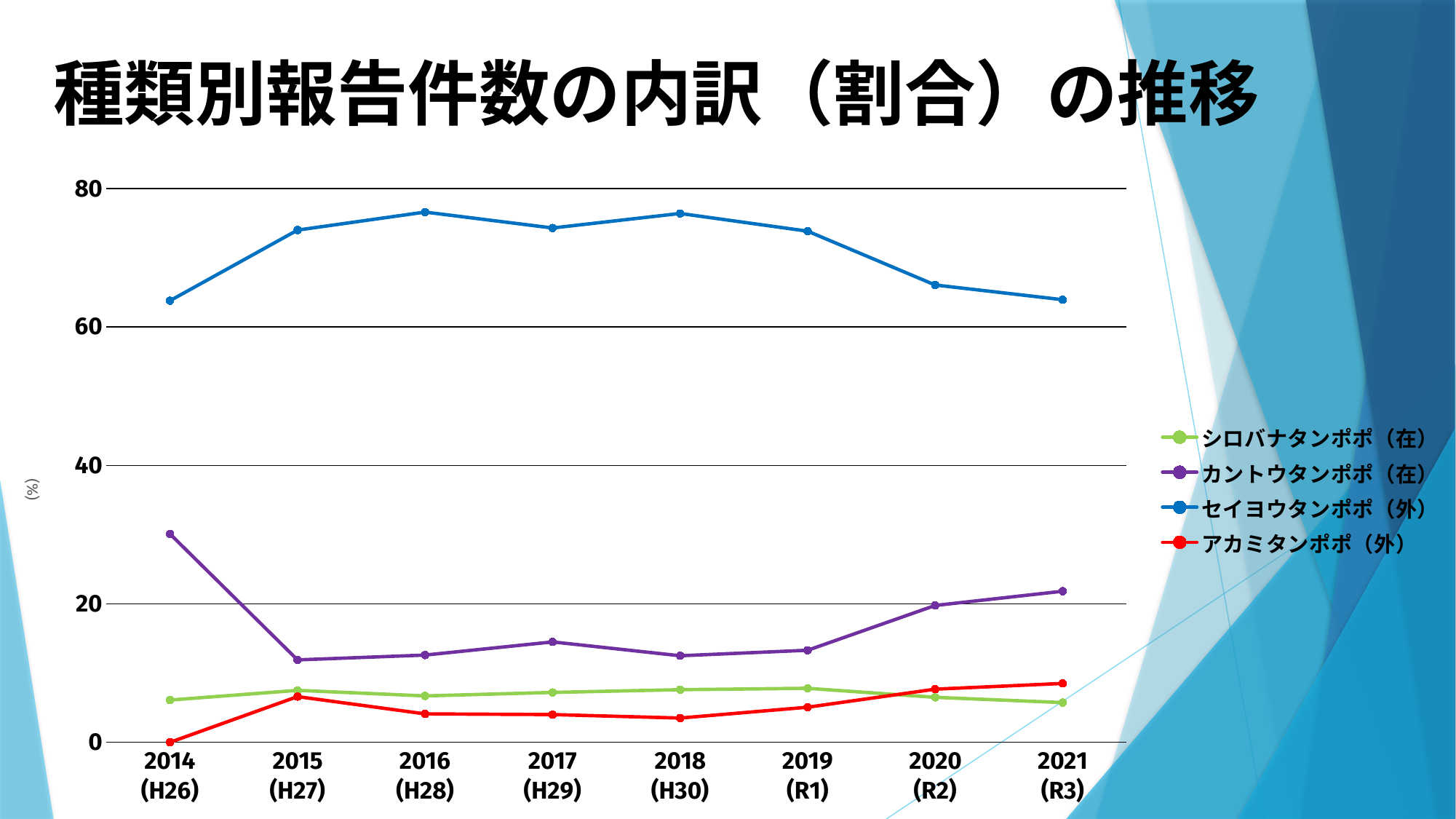

種類別報告件数の内訳（割合）の推移

### Chart

| Category | シロバナタンポポ（在） | カントウタンポポ（在） | セイヨウタンポポ（外） | アカミタンポポ（外） |
|---|---|---|---|---|
| 2014
(H26) | 6.1 | 30.1 | 63.8 | 0.0 |
| 2015
(H27) | 7.5 | 11.9 | 74.0 | 6.6 |
| 2016
(H28) | 6.7 | 12.6 | 76.6 | 4.1 |
| 2017
(H29) | 7.2 | 14.5 | 74.3 | 4.0 |
| 2018
(H30) | 7.6 | 12.5 | 76.4 | 3.5 |
| 2019
(R1) | 7.800237812128419 | 13.293697978596908 | 73.84066587395958 | 5.065398335315101 |
| 2020
(R2) | 6.493220152133173 | 19.766288171094697 | 66.06768823723955 | 7.672803439532576 |
| 2021
(R3) | 5.7353818615751795 | 21.8227923627685 | 63.93943914081146 | 8.50238663484487 |